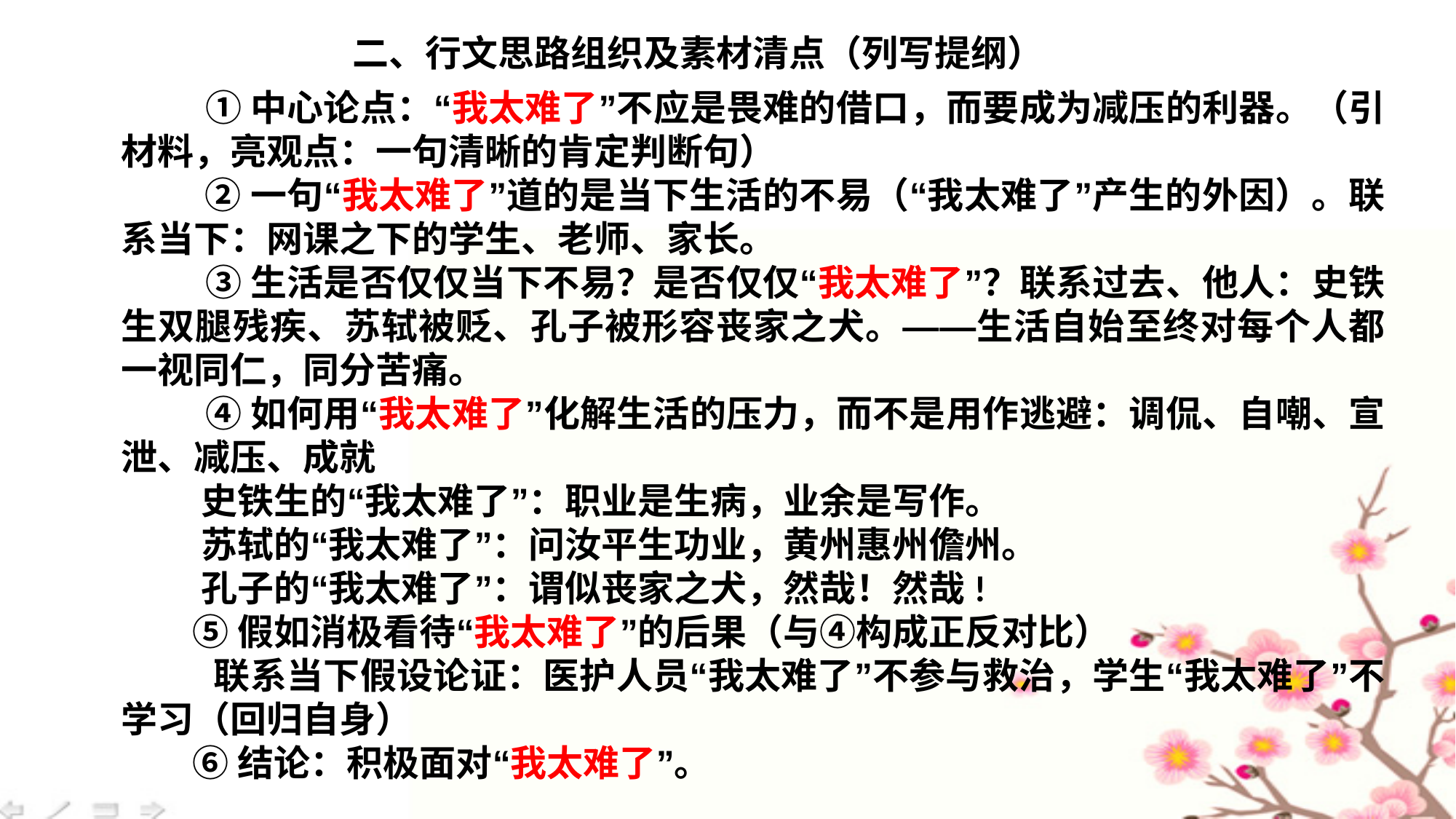

二、行文思路组织及素材清点（列写提纲）
        ①中心论点：“我太难了”不应是畏难的借口，而要成为减压的利器。（引材料，亮观点：一句清晰的肯定判断句）
        ②一句“我太难了”道的是当下生活的不易（“我太难了”产生的外因）。联系当下：网课之下的学生、老师、家长。
        ③生活是否仅仅当下不易？是否仅仅“我太难了”？联系过去、他人：史铁生双腿残疾、苏轼被贬、孔子被形容丧家之犬。——生活自始至终对每个人都一视同仁，同分苦痛。
        ④如何用“我太难了”化解生活的压力，而不是用作逃避：调侃、自嘲、宣泄、减压、成就
       史铁生的“我太难了”：职业是生病，业余是写作。
       苏轼的“我太难了”：问汝平生功业，黄州惠州儋州。
       孔子的“我太难了”：谓似丧家之犬，然哉！然哉!
       ⑤假如消极看待“我太难了”的后果（与④构成正反对比）
        联系当下假设论证：医护人员“我太难了”不参与救治，学生“我太难了”不学习（回归自身）
       ⑥结论：积极面对“我太难了”。